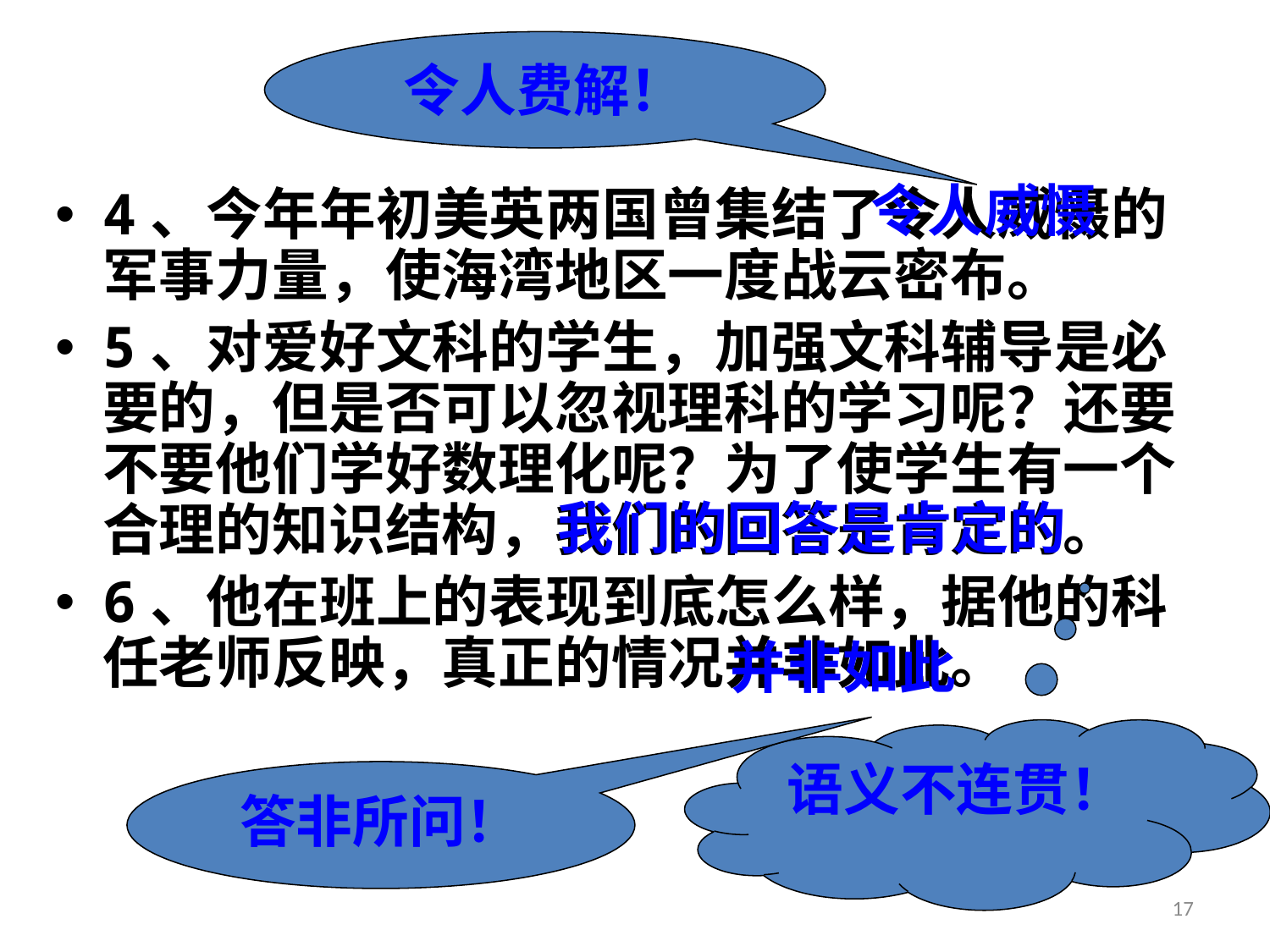

令人费解！
令人威慑
4、今年年初美英两国曾集结了令人威慑的军事力量，使海湾地区一度战云密布。
5、对爱好文科的学生，加强文科辅导是必要的，但是否可以忽视理科的学习呢？还要不要他们学好数理化呢？为了使学生有一个合理的知识结构，我们的回答是肯定的。
6、他在班上的表现到底怎么样，据他的科任老师反映，真正的情况并非如此。
我们的回答是肯定的
并非如此
语义不连贯！
答非所问！
17